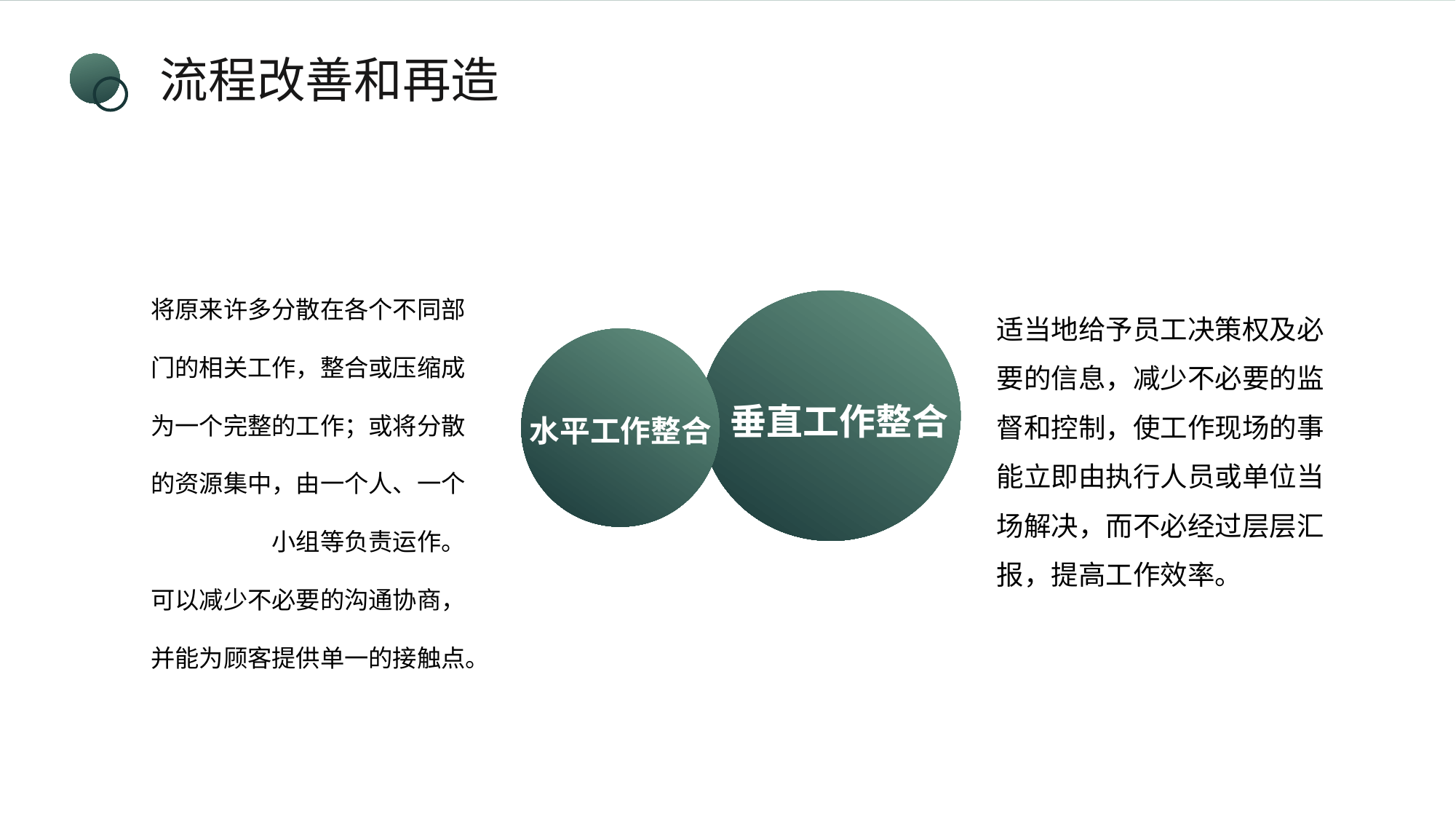

流程改善和再造

将原来许多分散在各个不同部门的相关工作，整合或压缩成为一个完整的工作；或将分散的资源集中，由一个人、一个小组等负责运作。
可以减少不必要的沟通协商，并能为顾客提供单一的接触点。

垂直工作整合
水平工作整合
适当地给予员工决策权及必要的信息，减少不必要的监督和控制，使工作现场的事能立即由执行人员或单位当场解决，而不必经过层层汇报，提高工作效率。